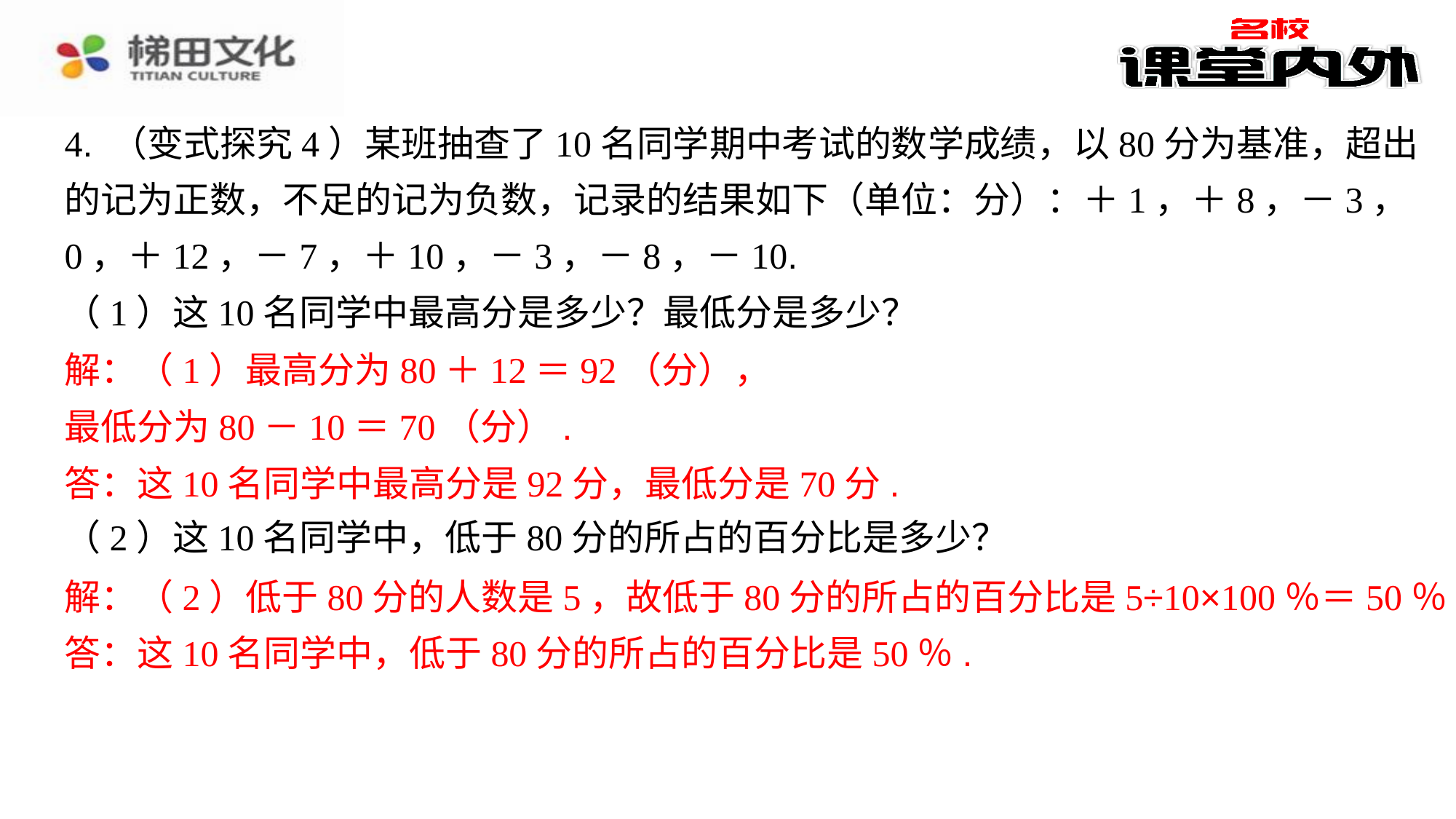

4. （变式探究4）某班抽查了10名同学期中考试的数学成绩，以80分为基准，超出
的记为正数，不足的记为负数，记录的结果如下（单位：分）：＋1，＋8，－3，
0，＋12，－7，＋10，－3，－8，－10.
（1）这10名同学中最高分是多少？最低分是多少？
解：（1）最高分为80＋12＝92（分），
最低分为80－10＝70（分）.
答：这10名同学中最高分是92分，最低分是70分.
（2）这10名同学中，低于80分的所占的百分比是多少？
解：（2）低于80分的人数是5，故低于80分的所占的百分比是5÷10×100％＝50％.
答：这10名同学中，低于80分的所占的百分比是50％.
解：（1）最高分为80＋12＝92（分），
最低分为80－10＝70（分）.
答：这10名同学中最高分是92分，最低分是70分.
解：（2）低于80分的人数是5，故低于80分的所占的百分比是5÷10×100％＝50％.
答：这10名同学中，低于80分的所占的百分比是50％.